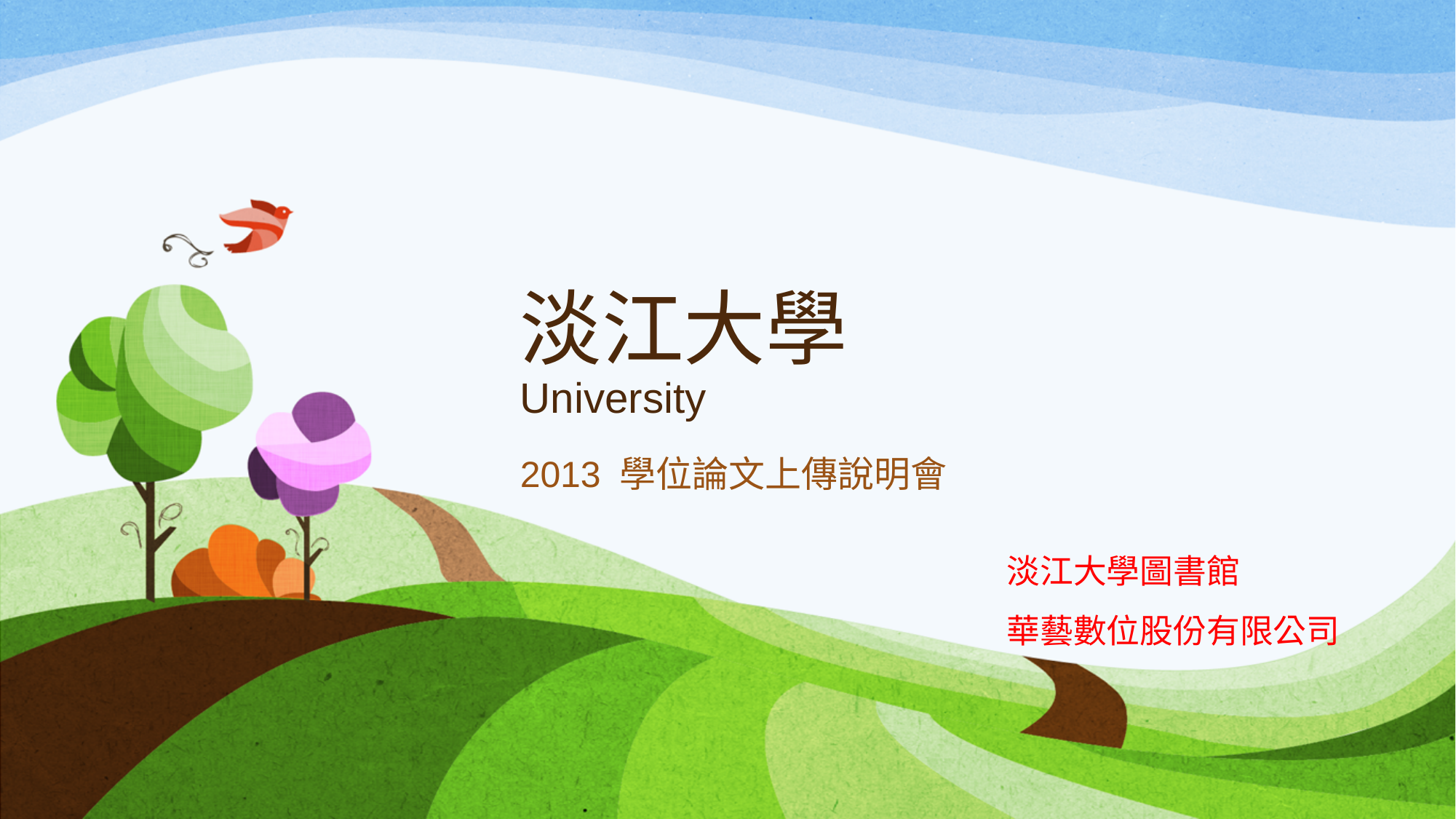

# 淡江大學 University
2013 學位論文上傳說明會
淡江大學圖書館
華藝數位股份有限公司